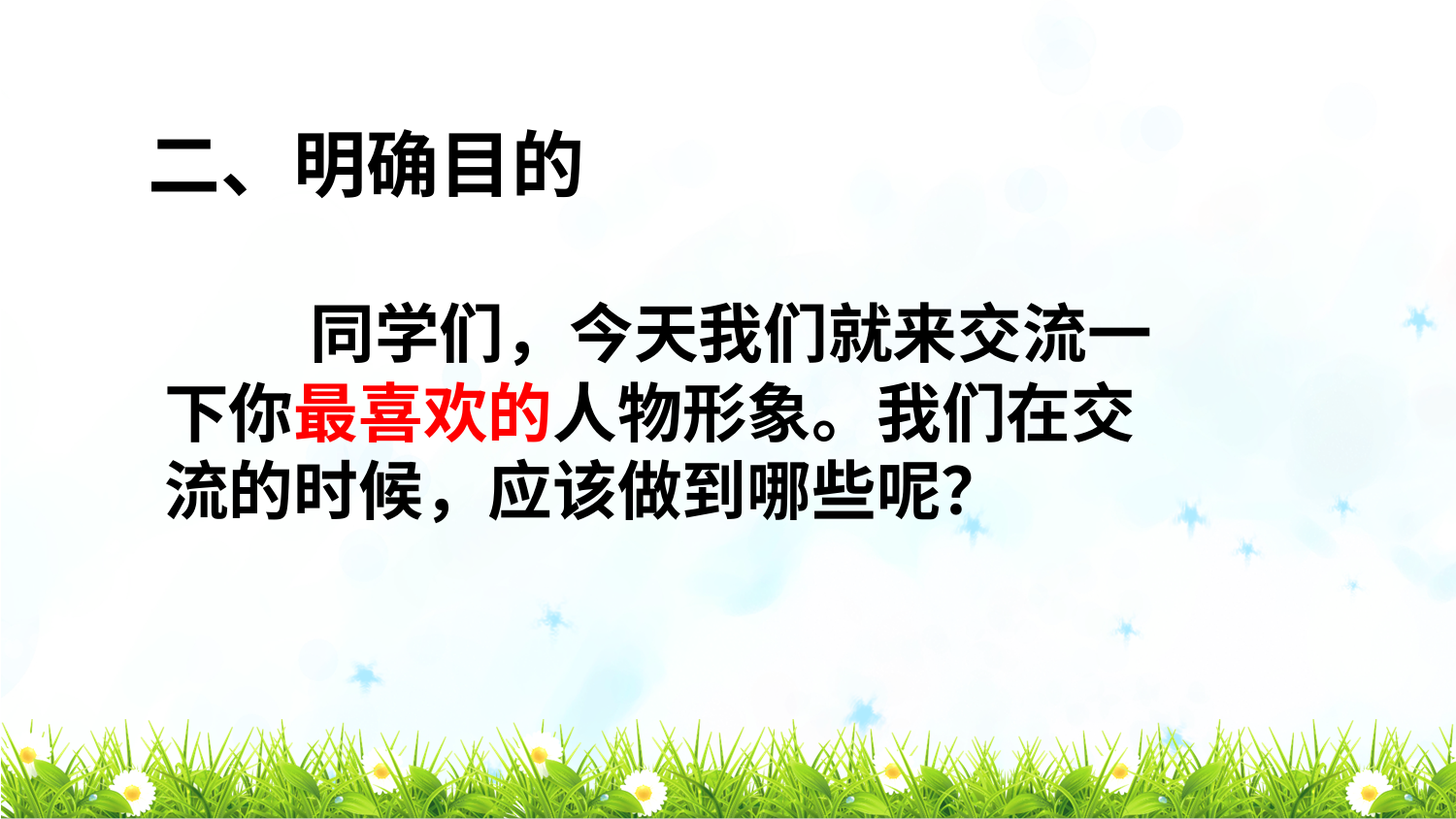

二、明确目的
     同学们，今天我们就来交流一下你最喜欢的人物形象。我们在交流的时候，应该做到哪些呢？